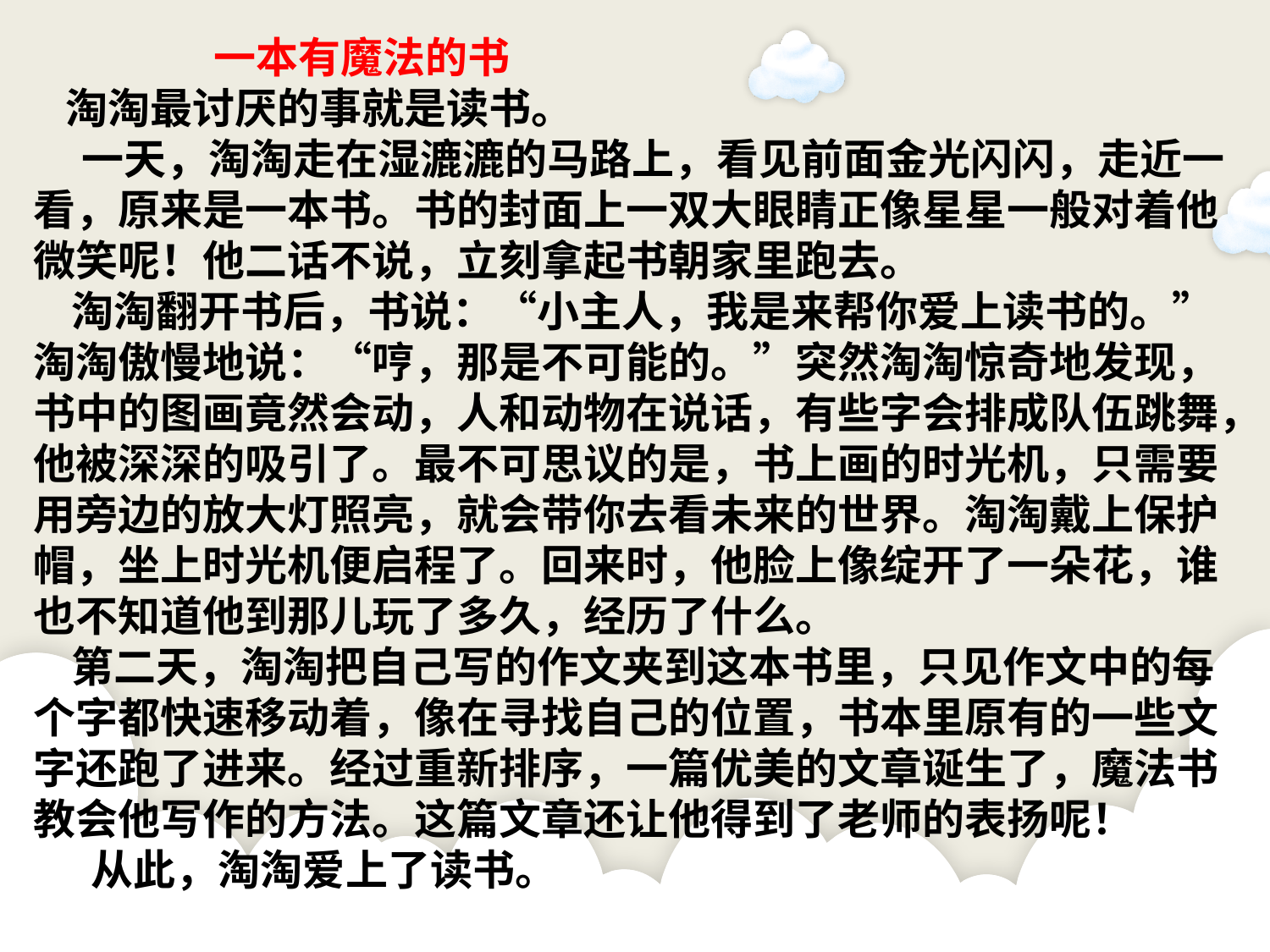

一本有魔法的书
    淘淘最讨厌的事就是读书。
    一天，淘淘走在湿漉漉的马路上，看见前面金光闪闪，走近一看，原来是一本书。书的封面上一双大眼睛正像星星一般对着他微笑呢！他二话不说，立刻拿起书朝家里跑去。
    淘淘翻开书后，书说：“小主人，我是来帮你爱上读书的。”淘淘傲慢地说：“哼，那是不可能的。”突然淘淘惊奇地发现，书中的图画竟然会动，人和动物在说话，有些字会排成队伍跳舞，他被深深的吸引了。最不可思议的是，书上画的时光机，只需要用旁边的放大灯照亮，就会带你去看未来的世界。淘淘戴上保护帽，坐上时光机便启程了。回来时，他脸上像绽开了一朵花，谁也不知道他到那儿玩了多久，经历了什么。
    第二天，淘淘把自己写的作文夹到这本书里，只见作文中的每个字都快速移动着，像在寻找自己的位置，书本里原有的一些文字还跑了进来。经过重新排序，一篇优美的文章诞生了，魔法书教会他写作的方法。这篇文章还让他得到了老师的表扬呢！
     从此，淘淘爱上了读书。